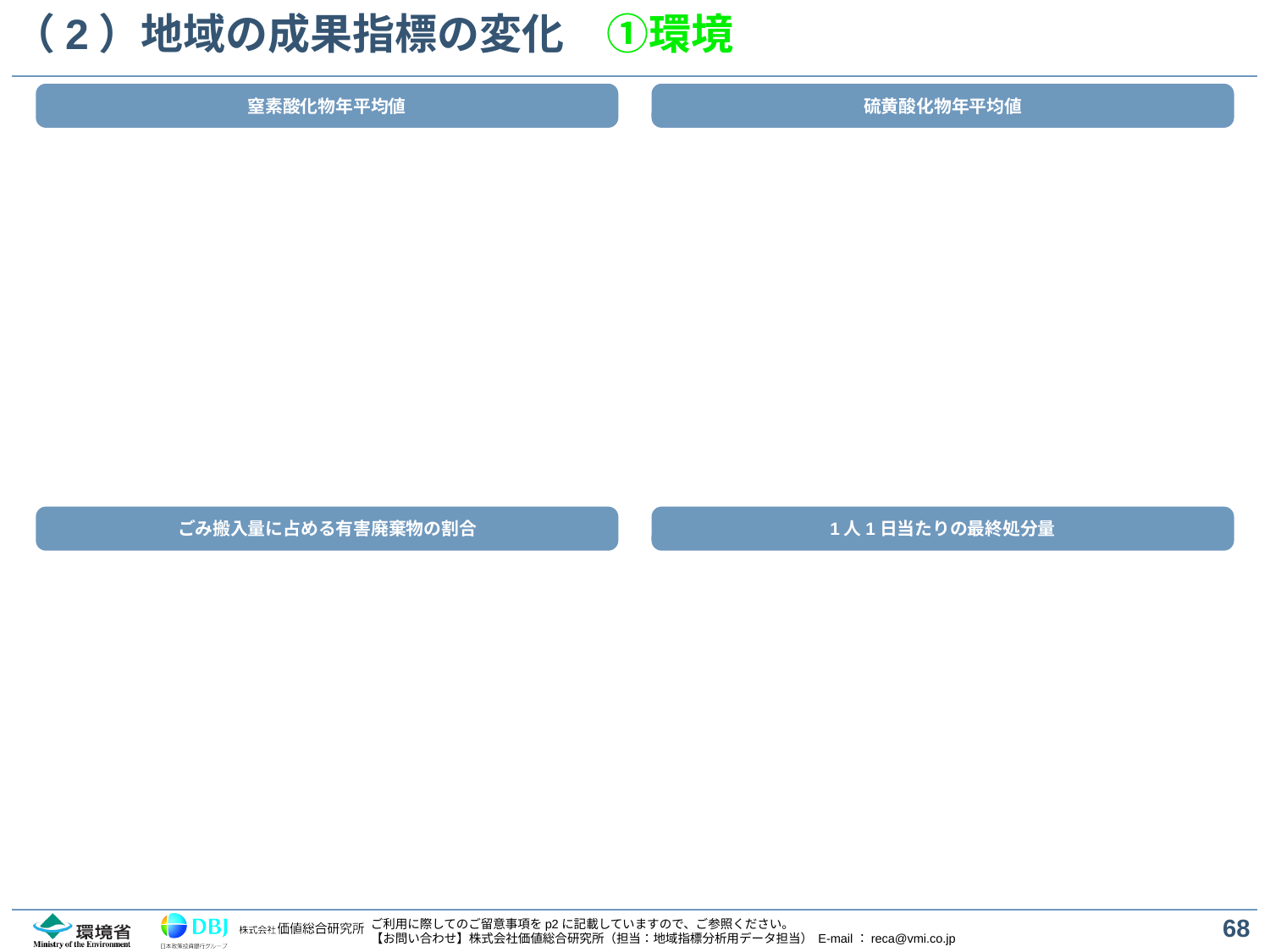

# （2）地域の成果指標の変化　①環境
窒素酸化物年平均値
硫黄酸化物年平均値
ごみ搬入量に占める有害廃棄物の割合
1人1日当たりの最終処分量
68